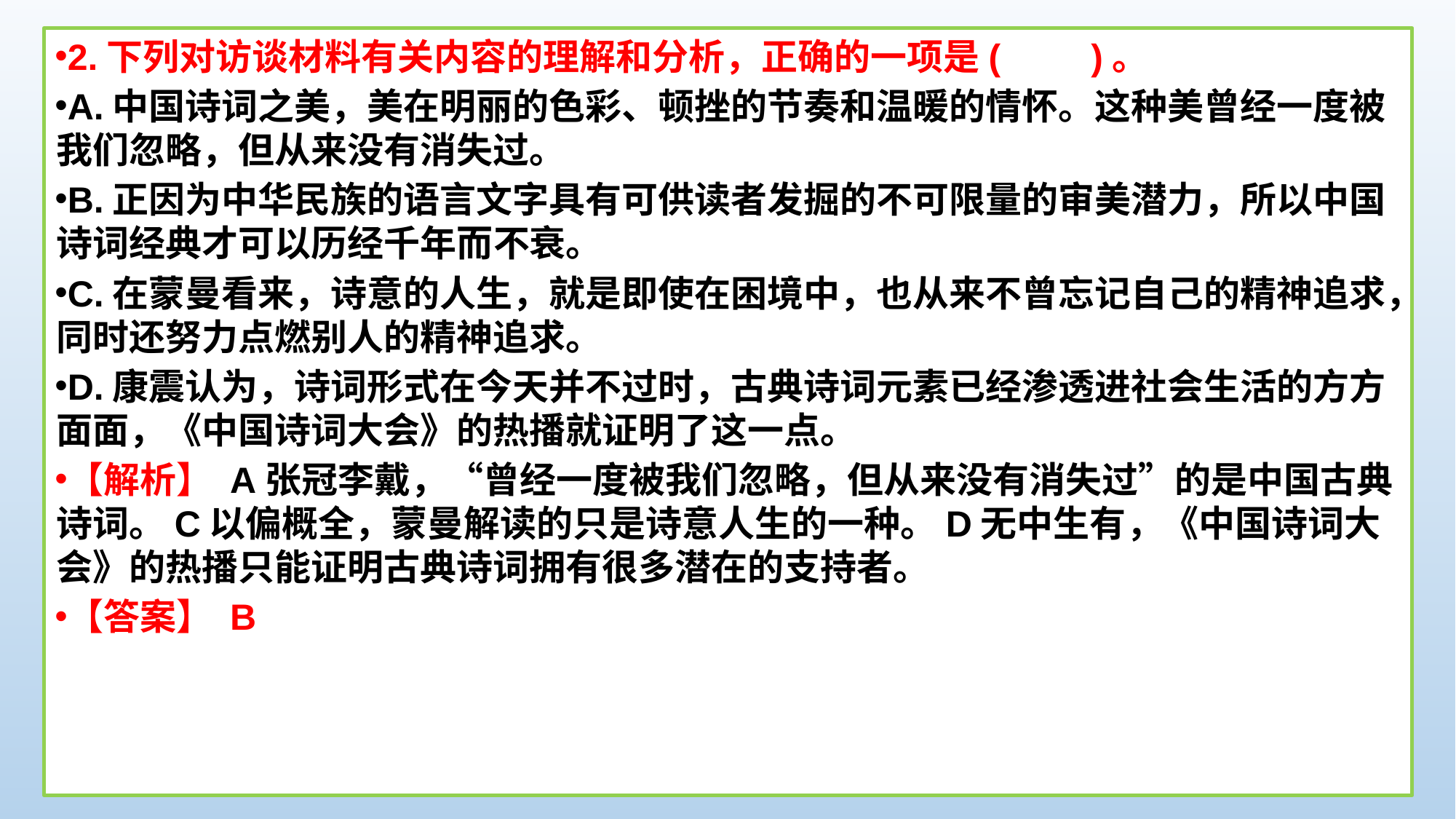

2.下列对访谈材料有关内容的理解和分析，正确的一项是(　　)。
A.中国诗词之美，美在明丽的色彩、顿挫的节奏和温暖的情怀。这种美曾经一度被我们忽略，但从来没有消失过。
B.正因为中华民族的语言文字具有可供读者发掘的不可限量的审美潜力，所以中国诗词经典才可以历经千年而不衰。
C.在蒙曼看来，诗意的人生，就是即使在困境中，也从来不曾忘记自己的精神追求，同时还努力点燃别人的精神追求。
D.康震认为，诗词形式在今天并不过时，古典诗词元素已经渗透进社会生活的方方面面，《中国诗词大会》的热播就证明了这一点。
【解析】 A张冠李戴，“曾经一度被我们忽略，但从来没有消失过”的是中国古典诗词。C以偏概全，蒙曼解读的只是诗意人生的一种。D无中生有，《中国诗词大会》的热播只能证明古典诗词拥有很多潜在的支持者。
【答案】 B